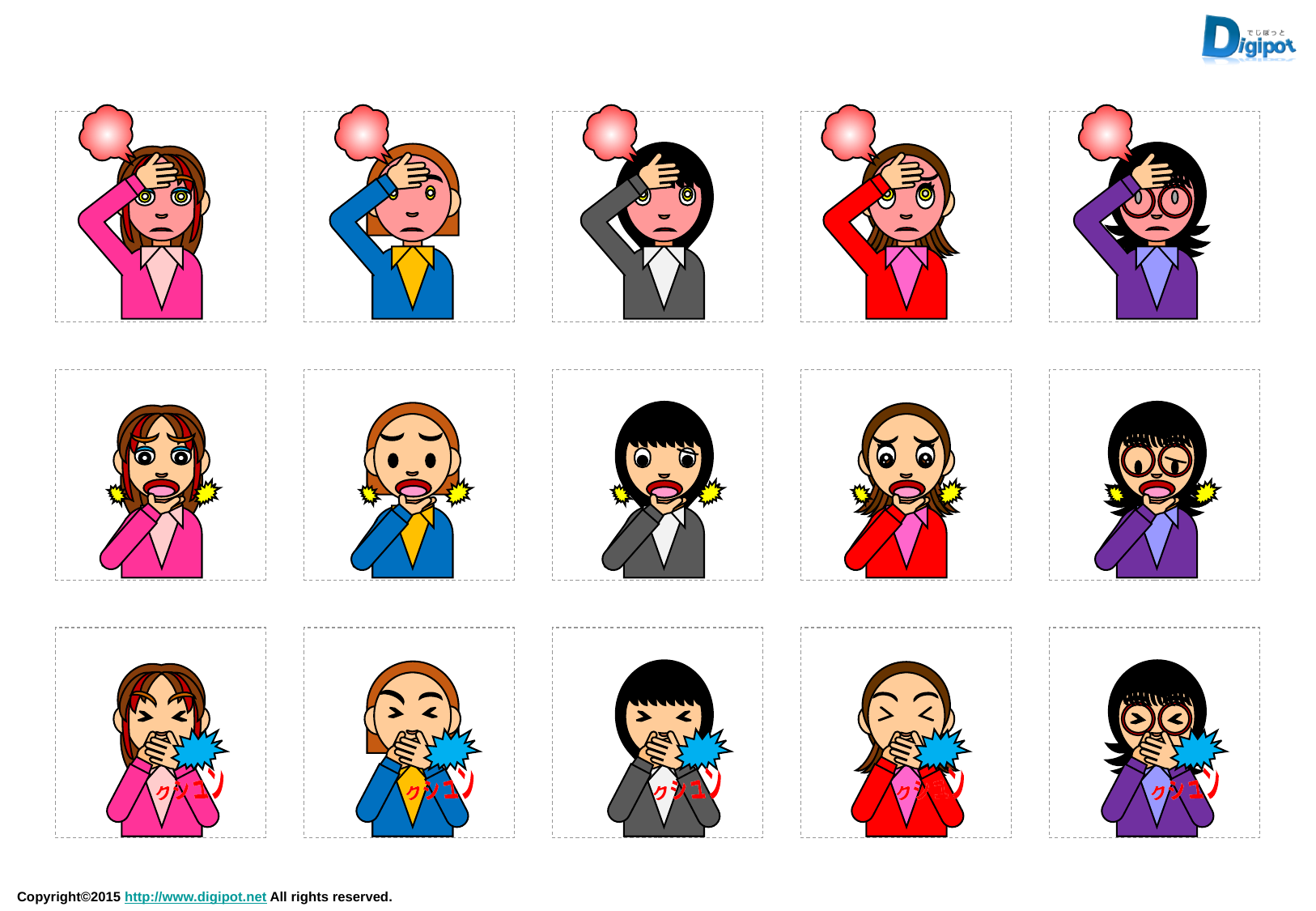

クシュン
クシュン

クシュン
クシュン

クシュン
クシュン

クシュン
クシュン

クシュン
クシュン